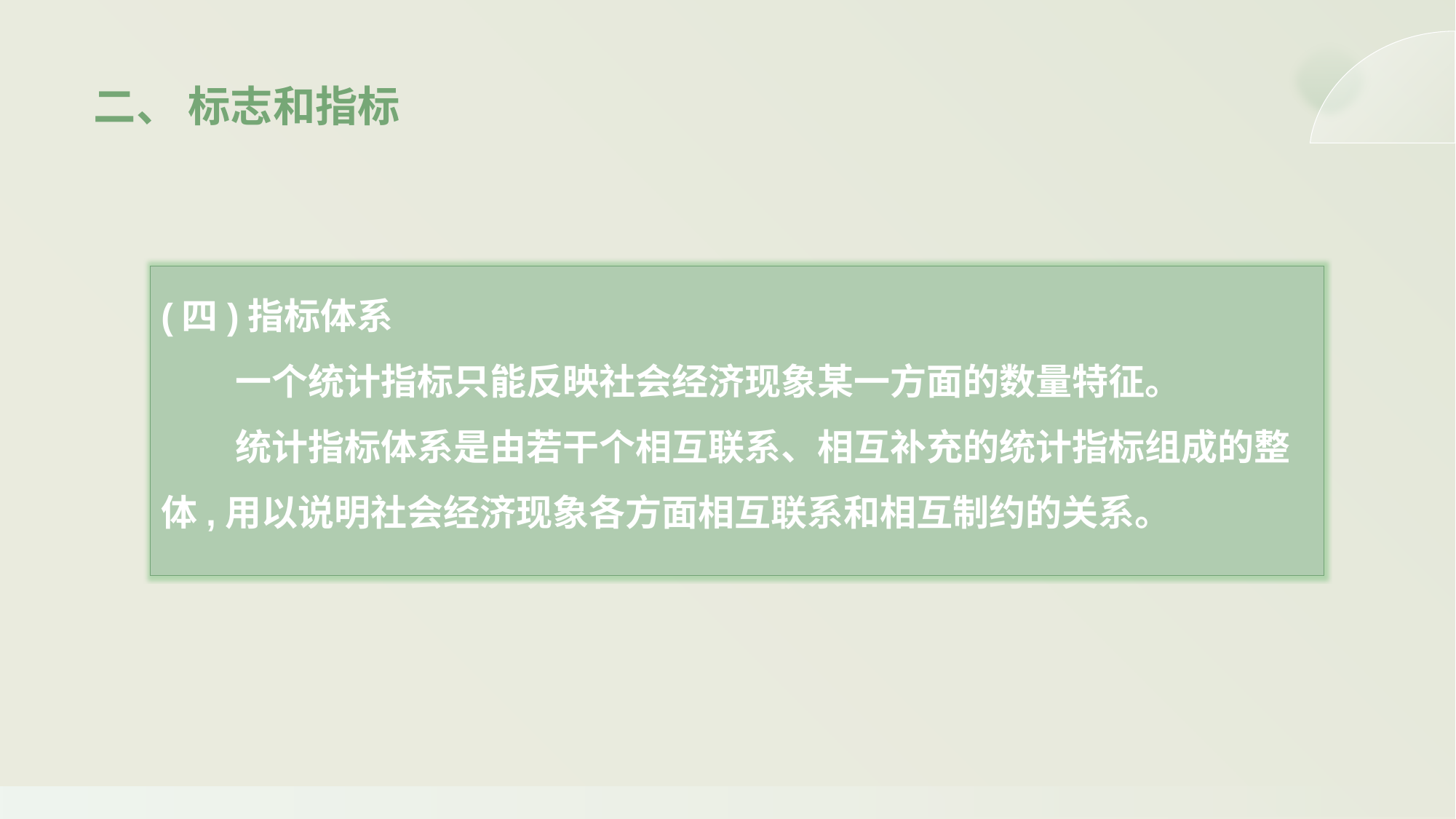

二、 标志和指标
(四)指标体系
        一个统计指标只能反映社会经济现象某一方面的数量特征。
        统计指标体系是由若干个相互联系、相互补充的统计指标组成的整体,用以说明社会经济现象各方面相互联系和相互制约的关系。